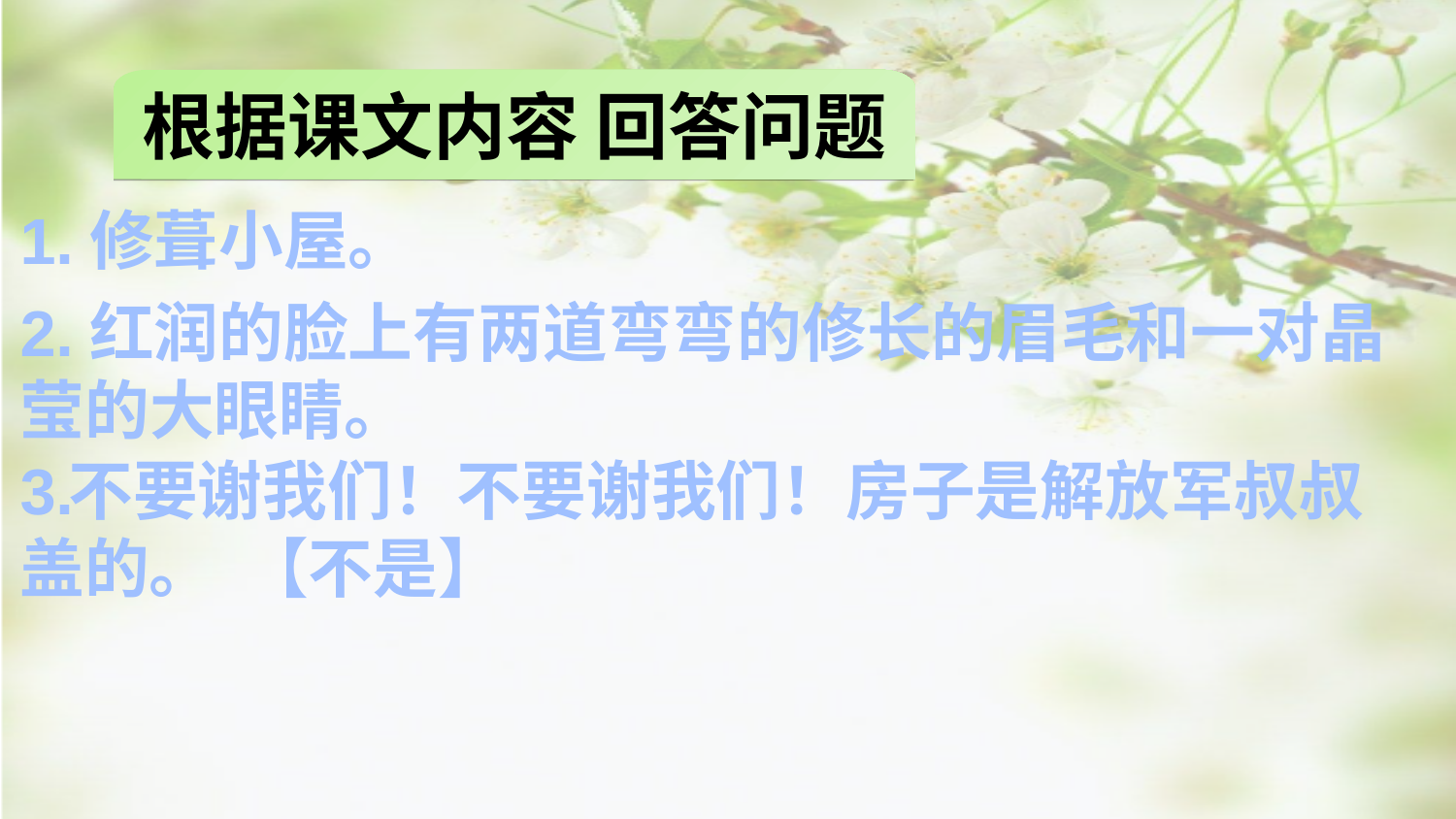

根据课文内容 回答问题
1.修葺小屋。
2.红润的脸上有两道弯弯的修长的眉毛和一对晶莹的大眼睛。
3.
不要谢我们！不要谢我们！房子是解放军叔叔盖的。  【不是】